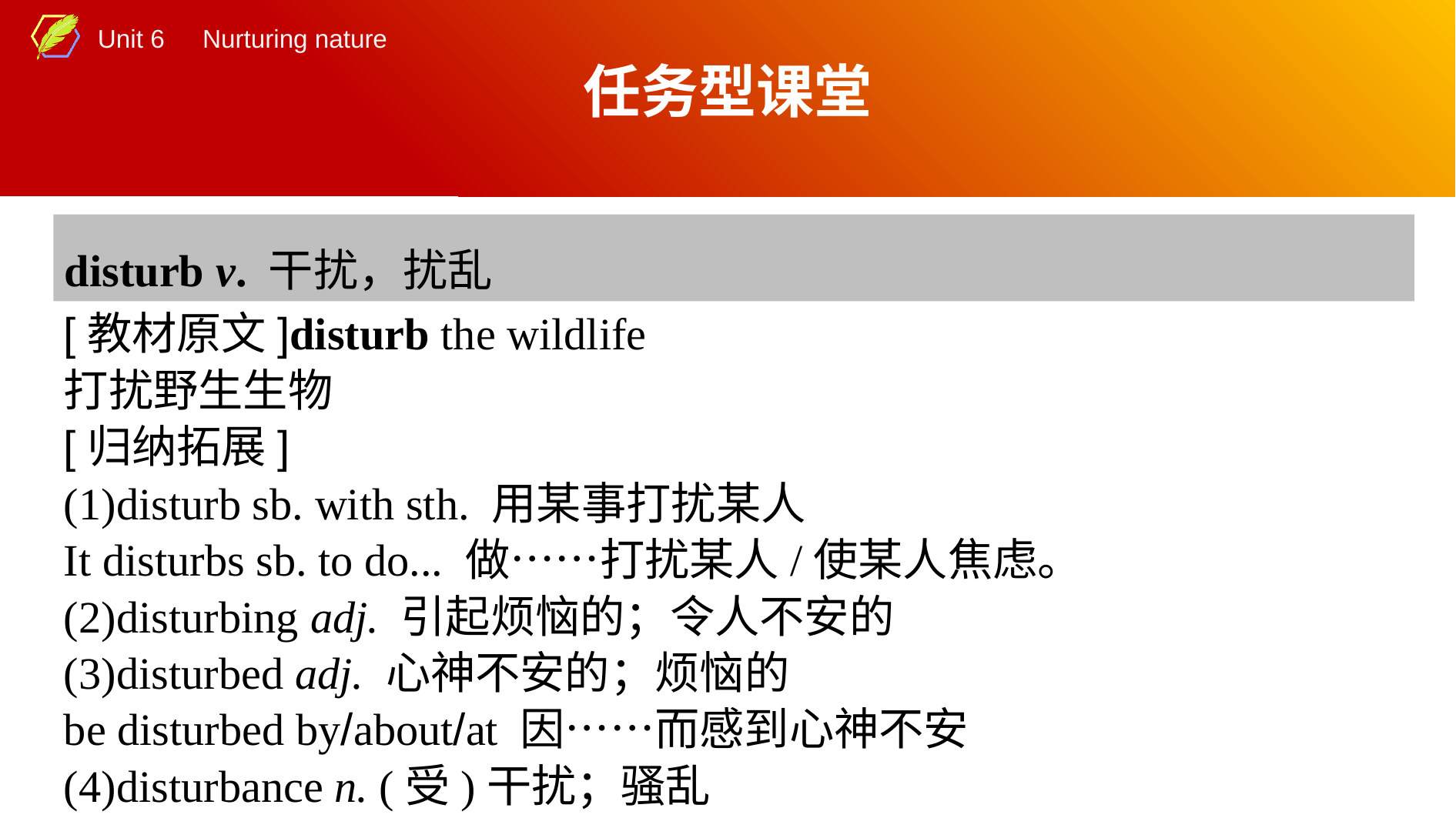

任务型课堂
disturb v. 干扰，扰乱
[教材原文]disturb the wildlife
打扰野生生物
[归纳拓展]
(1)disturb sb. with sth. 用某事打扰某人
It disturbs sb. to do... 做……打扰某人/使某人焦虑。
(2)disturbing adj. 引起烦恼的；令人不安的
(3)disturbed adj. 心神不安的；烦恼的
be disturbed by/about/at 因……而感到心神不安
(4)disturbance n. (受)干扰；骚乱